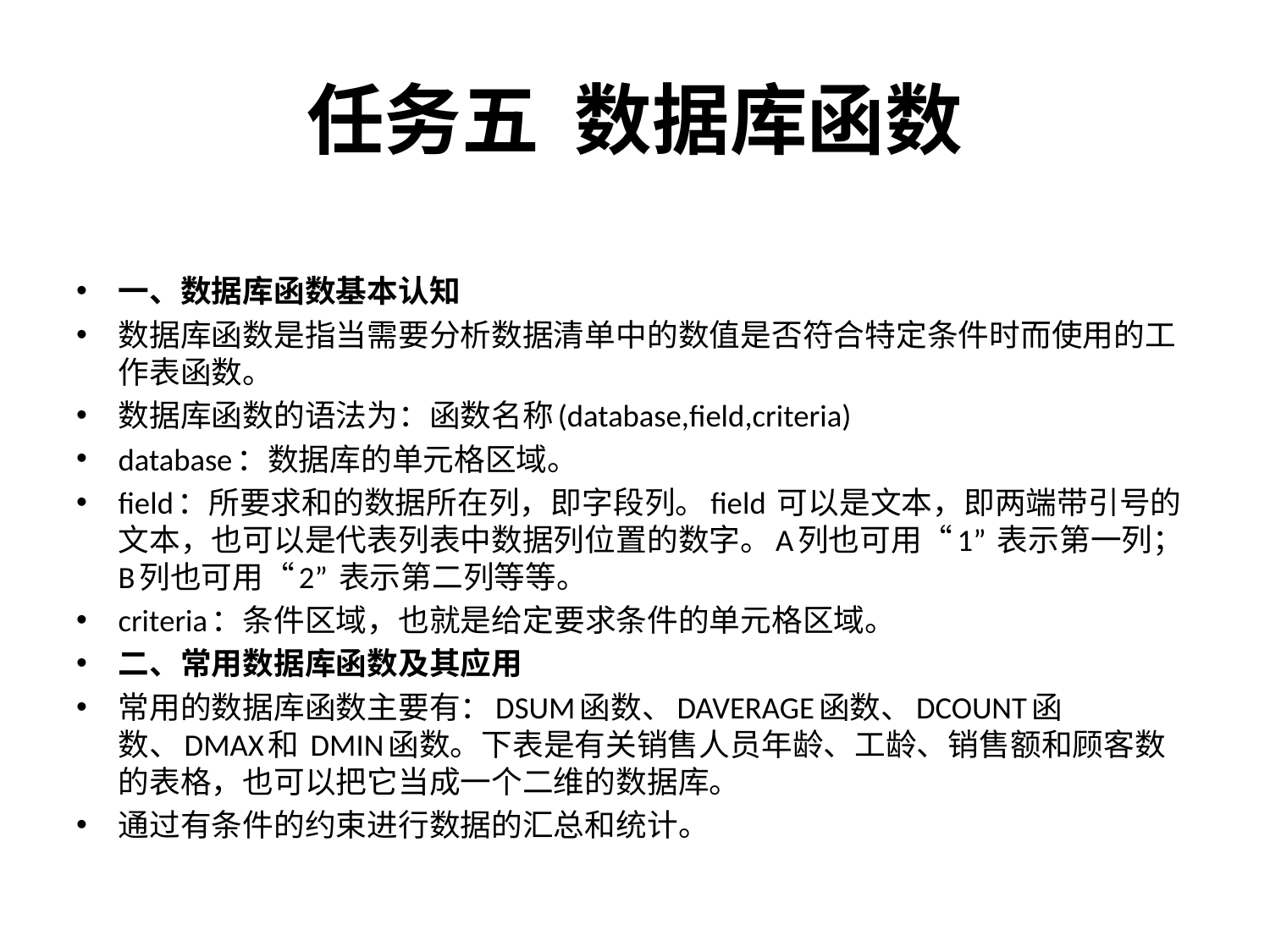

# 任务五  数据库函数

一、数据库函数基本认知
数据库函数是指当需要分析数据清单中的数值是否符合特定条件时而使用的工作表函数。
数据库函数的语法为：函数名称(database,field,criteria)
database：数据库的单元格区域。
field：所要求和的数据所在列，即字段列。field 可以是文本，即两端带引号的文本，也可以是代表列表中数据列位置的数字。A列也可用“1” 表示第一列；B列也可用“2” 表示第二列等等。
criteria：条件区域，也就是给定要求条件的单元格区域。
二、常用数据库函数及其应用
常用的数据库函数主要有：DSUM函数、DAVERAGE函数、DCOUNT函数、DMAX和 DMIN函数。下表是有关销售人员年龄、工龄、销售额和顾客数的表格，也可以把它当成一个二维的数据库。
通过有条件的约束进行数据的汇总和统计。